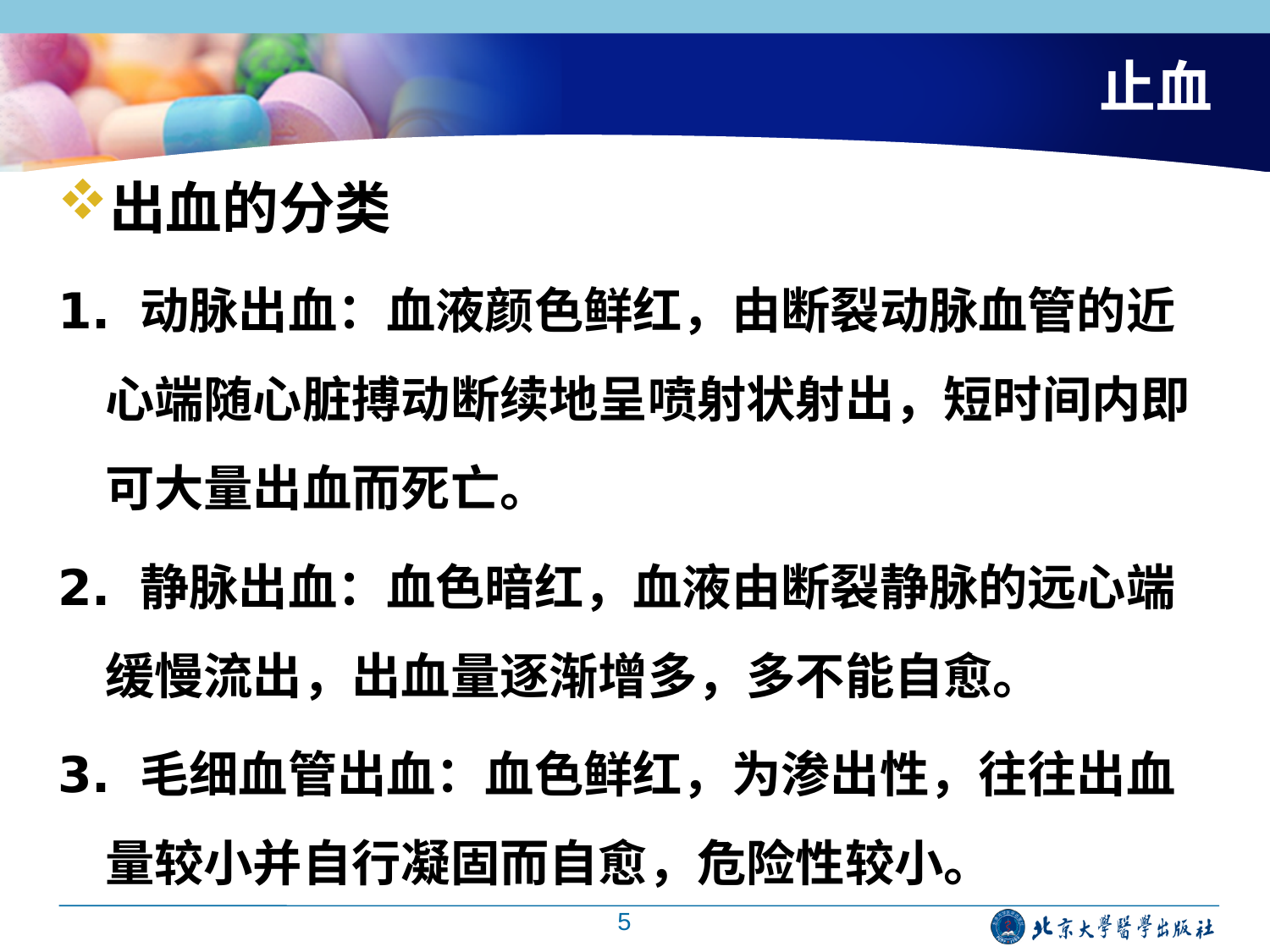

# 止血
出血的分类
1. 动脉出血：血液颜色鲜红，由断裂动脉血管的近心端随心脏搏动断续地呈喷射状射出，短时间内即可大量出血而死亡。
2. 静脉出血：血色暗红，血液由断裂静脉的远心端缓慢流出，出血量逐渐增多，多不能自愈。
3. 毛细血管出血：血色鲜红，为渗出性，往往出血量较小并自行凝固而自愈，危险性较小。

5